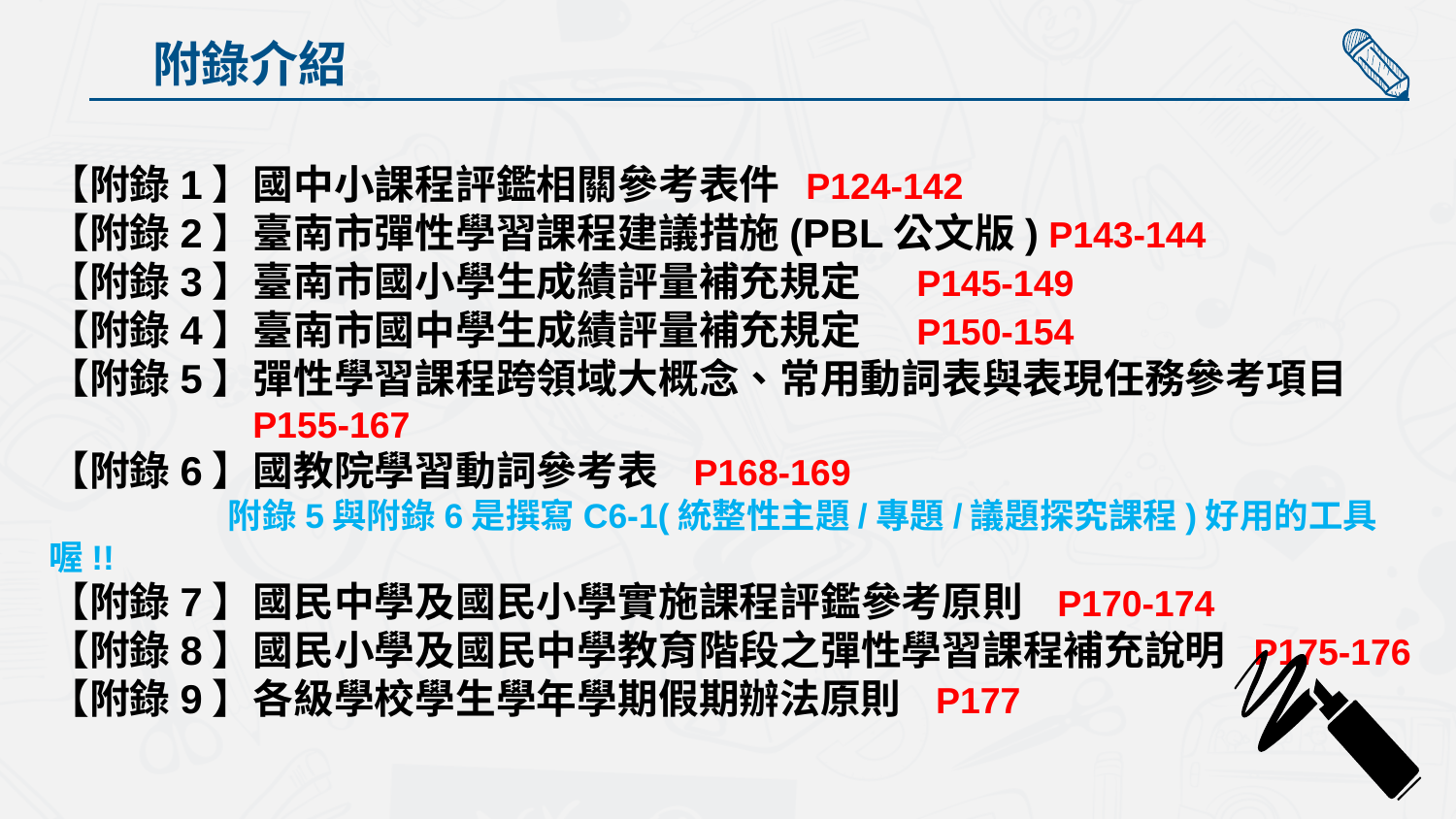

附錄介紹
【附錄1】國中小課程評鑑相關參考表件  P124-142
【附錄2】臺南市彈性學習課程建議措施(PBL公文版) P143-144
【附錄3】臺南市國小學生成績評量補充規定     P145-149
【附錄4】臺南市國中學生成績評量補充規定     P150-154
【附錄5】彈性學習課程跨領域大概念、常用動詞表與表現任務參考項目
                    P155-167
【附錄6】國教院學習動詞參考表   P168-169
                      附錄5與附錄6是撰寫C6-1(統整性主題/專題/議題探究課程)好用的工具喔!!
【附錄7】國民中學及國民小學實施課程評鑑參考原則   P170-174
【附錄8】國民小學及國民中學教育階段之彈性學習課程補充說明  P175-176
【附錄9】各級學校學生學年學期假期辦法原則   P177